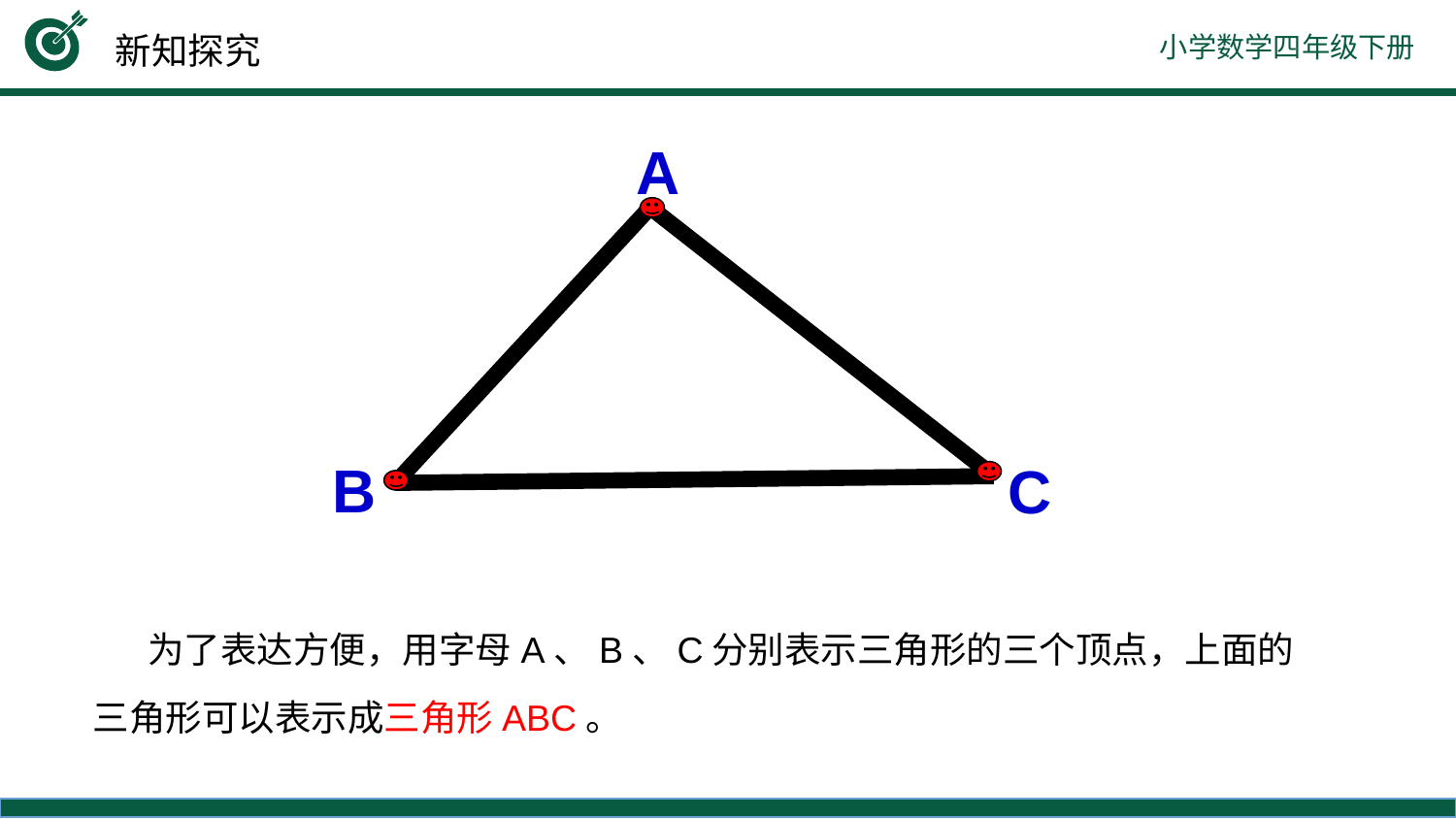

新知探究
A

B
C

    为了表达方便，用字母A、B、C分别表示三角形的三个顶点，上面的三角形可以表示成三角形ABC。